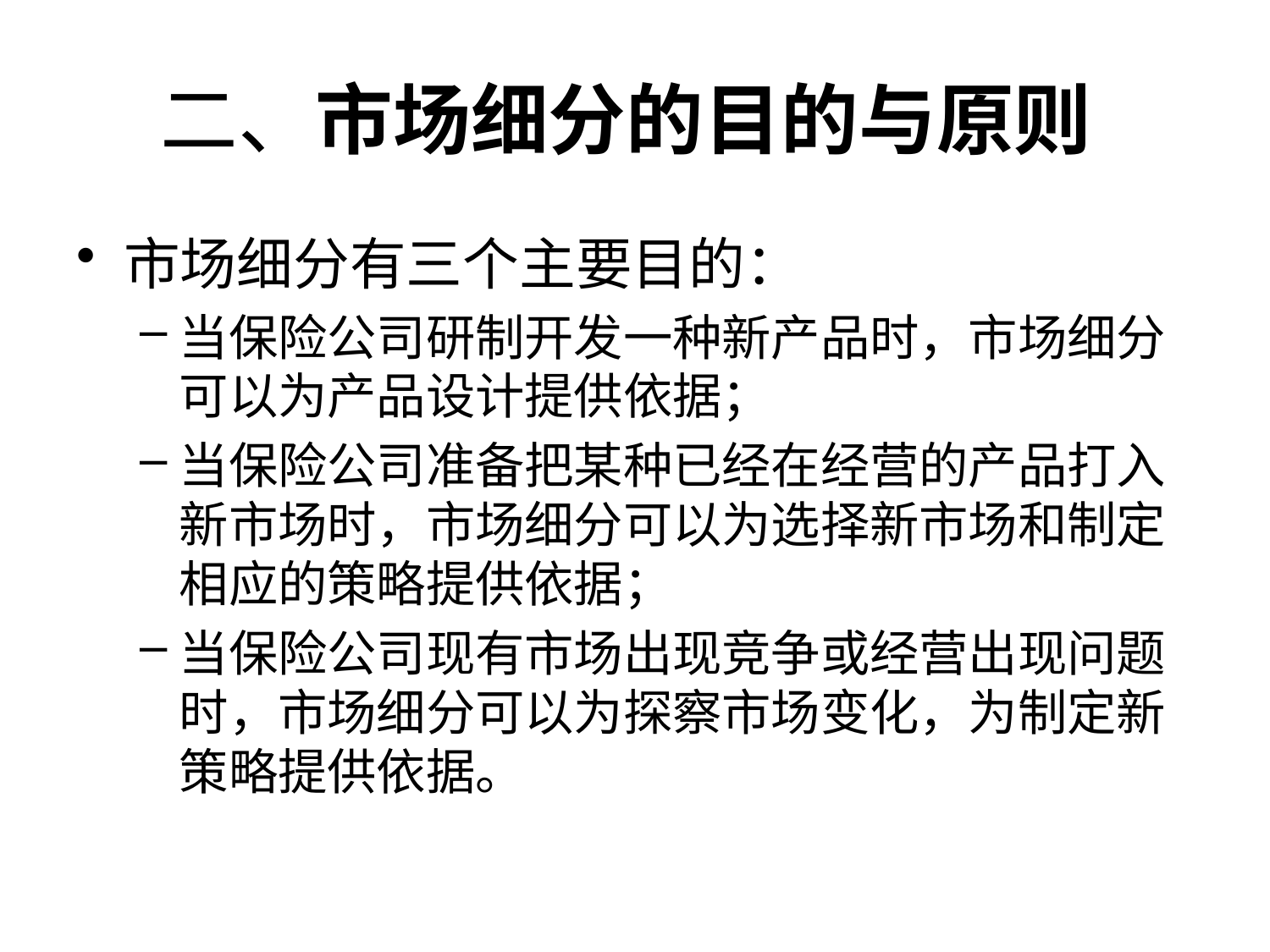

# 二、市场细分的目的与原则
市场细分有三个主要目的：
当保险公司研制开发一种新产品时，市场细分可以为产品设计提供依据；
当保险公司准备把某种已经在经营的产品打入新市场时，市场细分可以为选择新市场和制定相应的策略提供依据；
当保险公司现有市场出现竞争或经营出现问题时，市场细分可以为探察市场变化，为制定新策略提供依据。